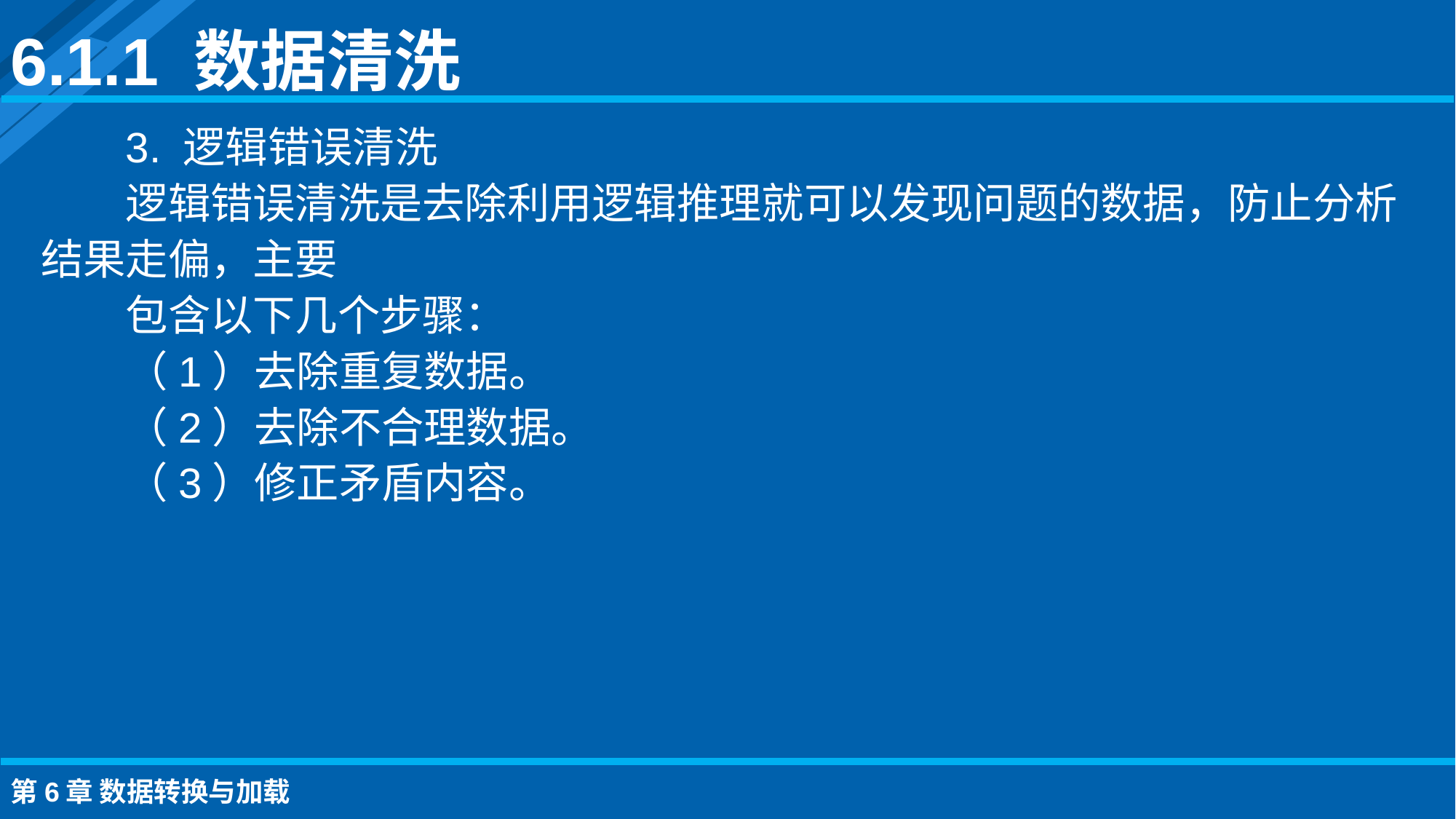

6.1.1 数据清洗

3. 逻辑错误清洗
逻辑错误清洗是去除利用逻辑推理就可以发现问题的数据，防止分析结果走偏，主要
包含以下几个步骤：
（1）去除重复数据。
（2）去除不合理数据。
（3）修正矛盾内容。

第6章 数据转换与加载